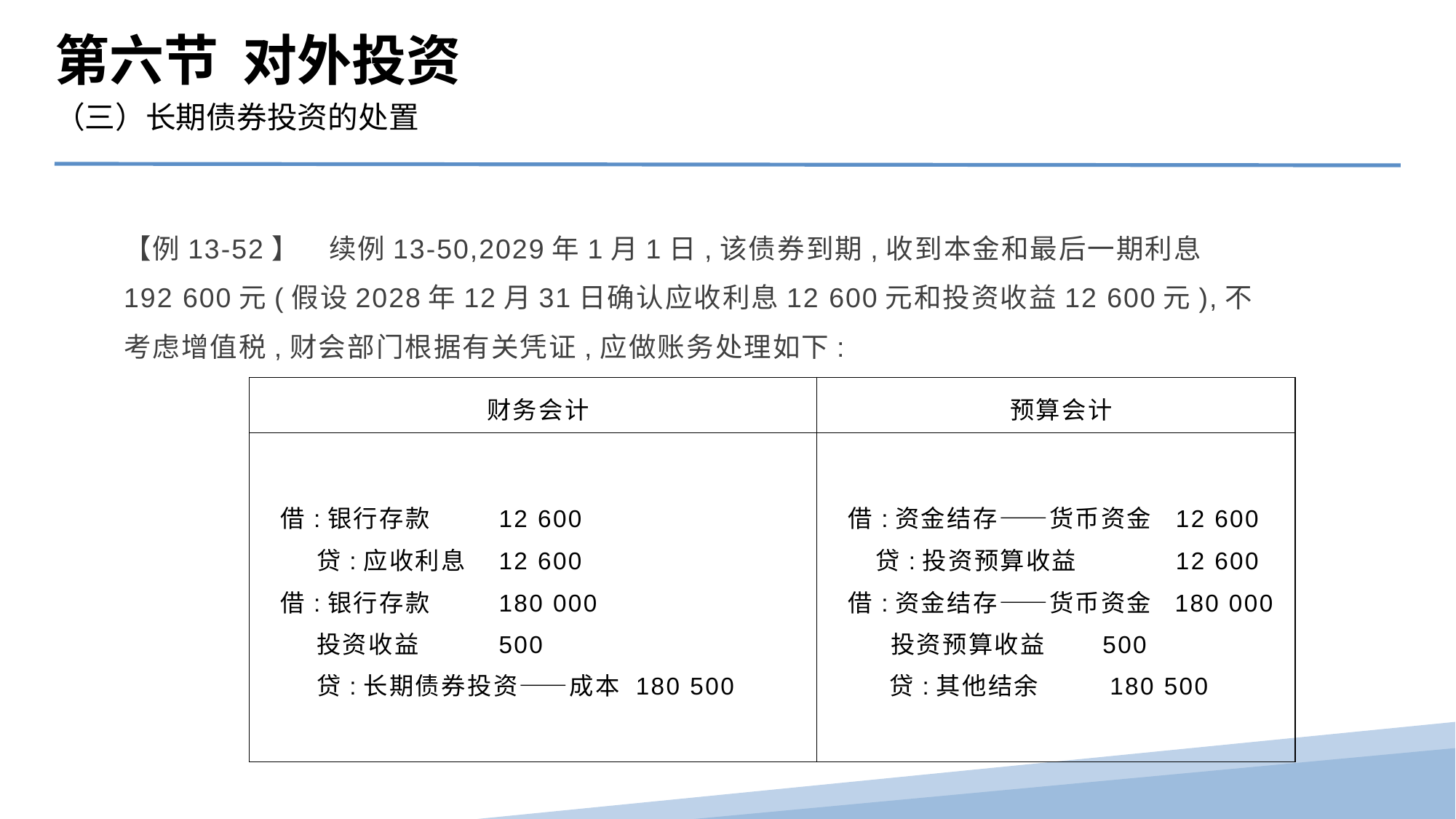

第六节  对外投资
（三）长期债券投资的处置
【例13-52】　续例13-50,2029年1月1日,该债券到期,收到本金和最后一期利息192 600元(假设2028年12月31日确认应收利息12 600元和投资收益12 600元),不考虑增值税,财会部门根据有关凭证,应做账务处理如下:
| 财务会计 | 预算会计 |
| --- | --- |
| 借:银行存款 12 600 贷:应收利息 12 600 借:银行存款 180 000 投资收益 500 贷:长期债券投资——成本 180 500 | 借:资金结存——货币资金 12 600 贷:投资预算收益 12 600 借:资金结存——货币资金 180 000 投资预算收益 500 贷:其他结余 180 500 |